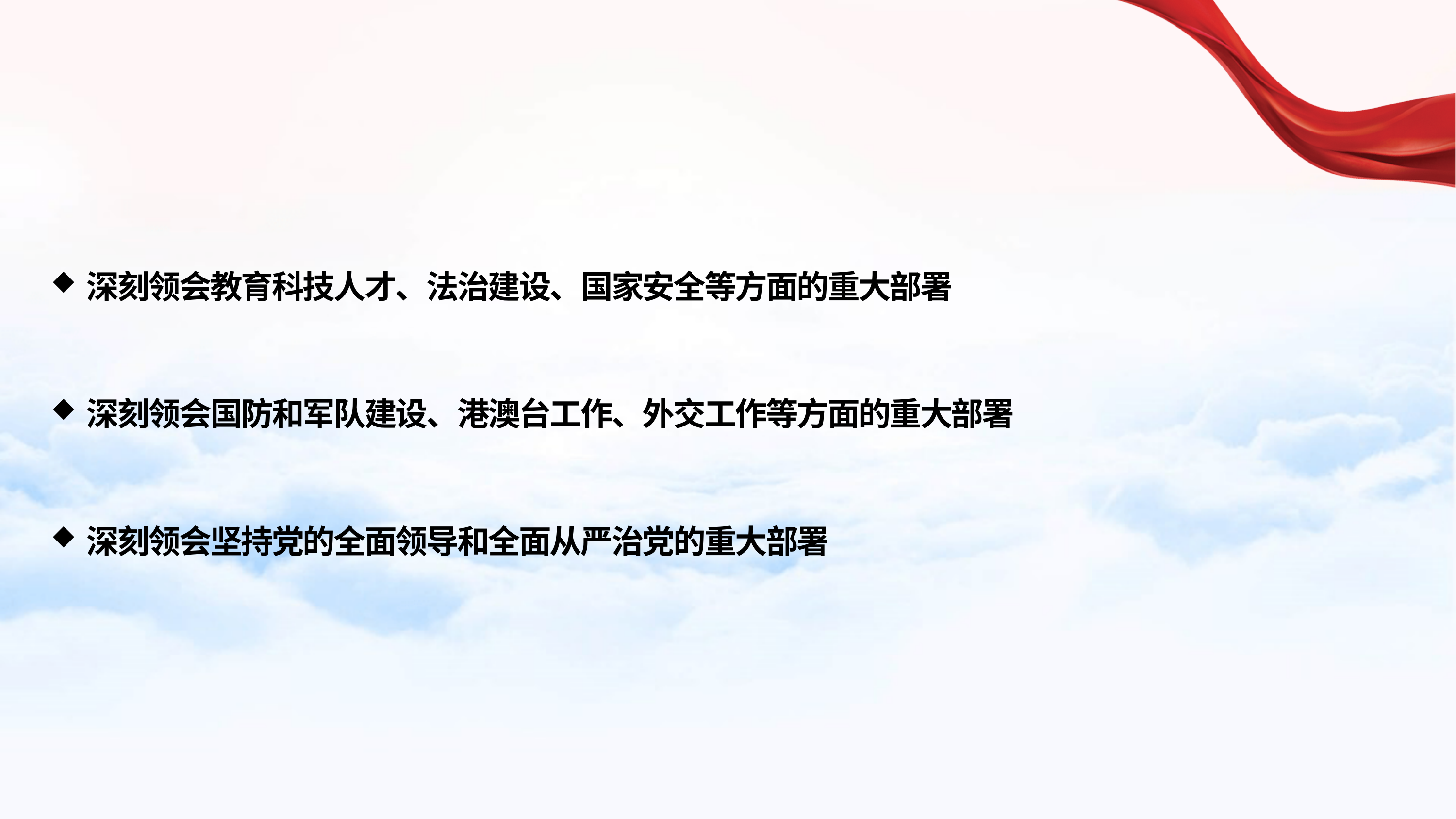

深刻领会教育科技人才、法治建设、国家安全等方面的重大部署
深刻领会国防和军队建设、港澳台工作、外交工作等方面的重大部署
深刻领会坚持党的全面领导和全面从严治党的重大部署